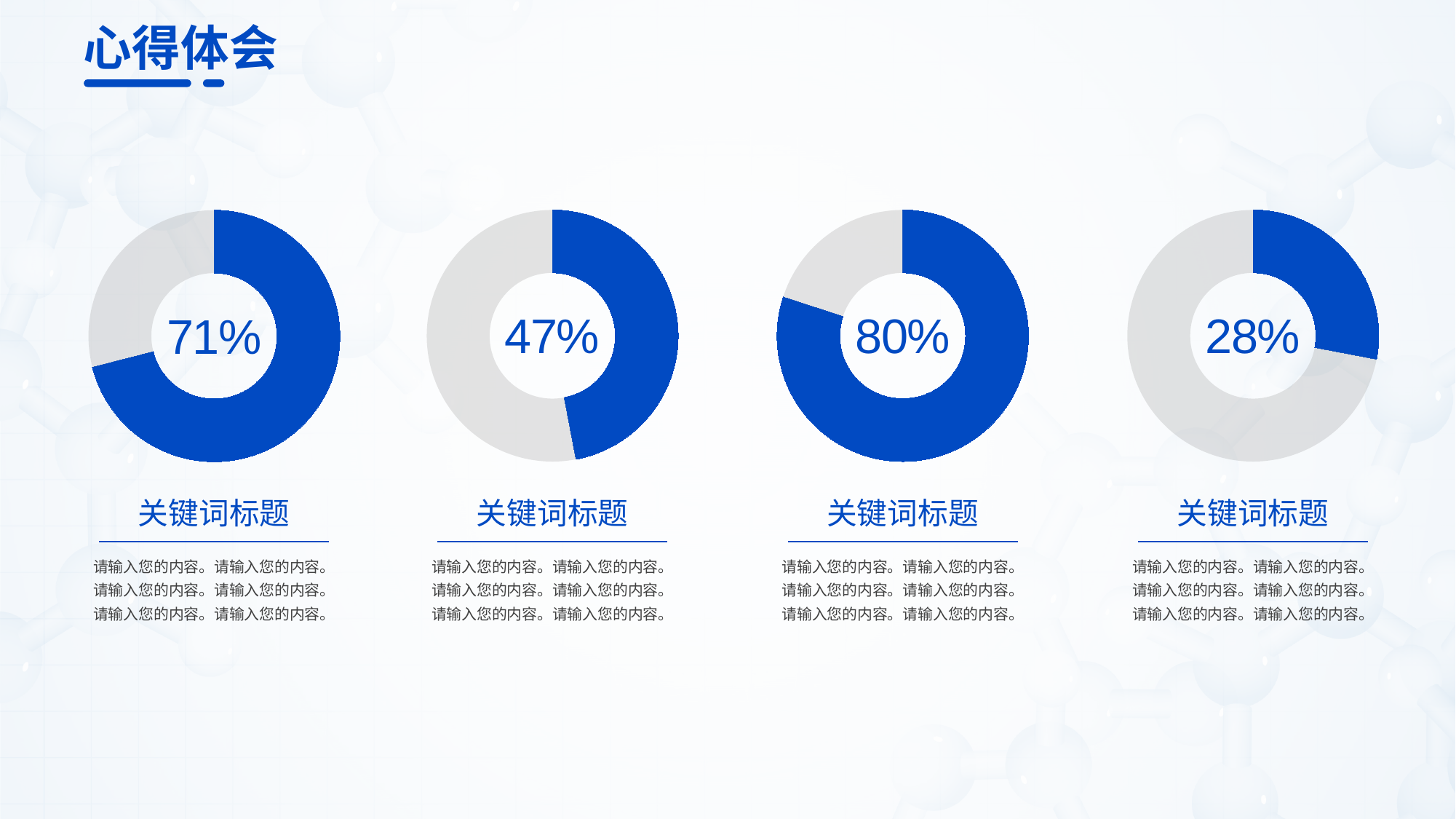

心得体会

### Chart

| Category | Sales |
|---|---|
| 1st Qtr | 47.0 |
| 2nd Qtr | 53.0 |

### Chart

| Category | Sales |
|---|---|
| 1st Qtr | 80.0 |
| 2nd Qtr | 20.0 |

### Chart

| Category | Sales |
|---|---|
| 1st Qtr | 28.0 |
| 2nd Qtr | 72.0 |

### Chart

| Category | Sales |
|---|---|
| 1st Qtr | 71.0 |
| 2nd Qtr | 29.0 |
47%
80%
28%
71%
关键词标题
关键词标题
关键词标题
关键词标题
请输入您的内容。请输入您的内容。
请输入您的内容。请输入您的内容。
请输入您的内容。请输入您的内容。
请输入您的内容。请输入您的内容。
请输入您的内容。请输入您的内容。
请输入您的内容。请输入您的内容。
请输入您的内容。请输入您的内容。
请输入您的内容。请输入您的内容。
请输入您的内容。请输入您的内容。
请输入您的内容。请输入您的内容。
请输入您的内容。请输入您的内容。
请输入您的内容。请输入您的内容。